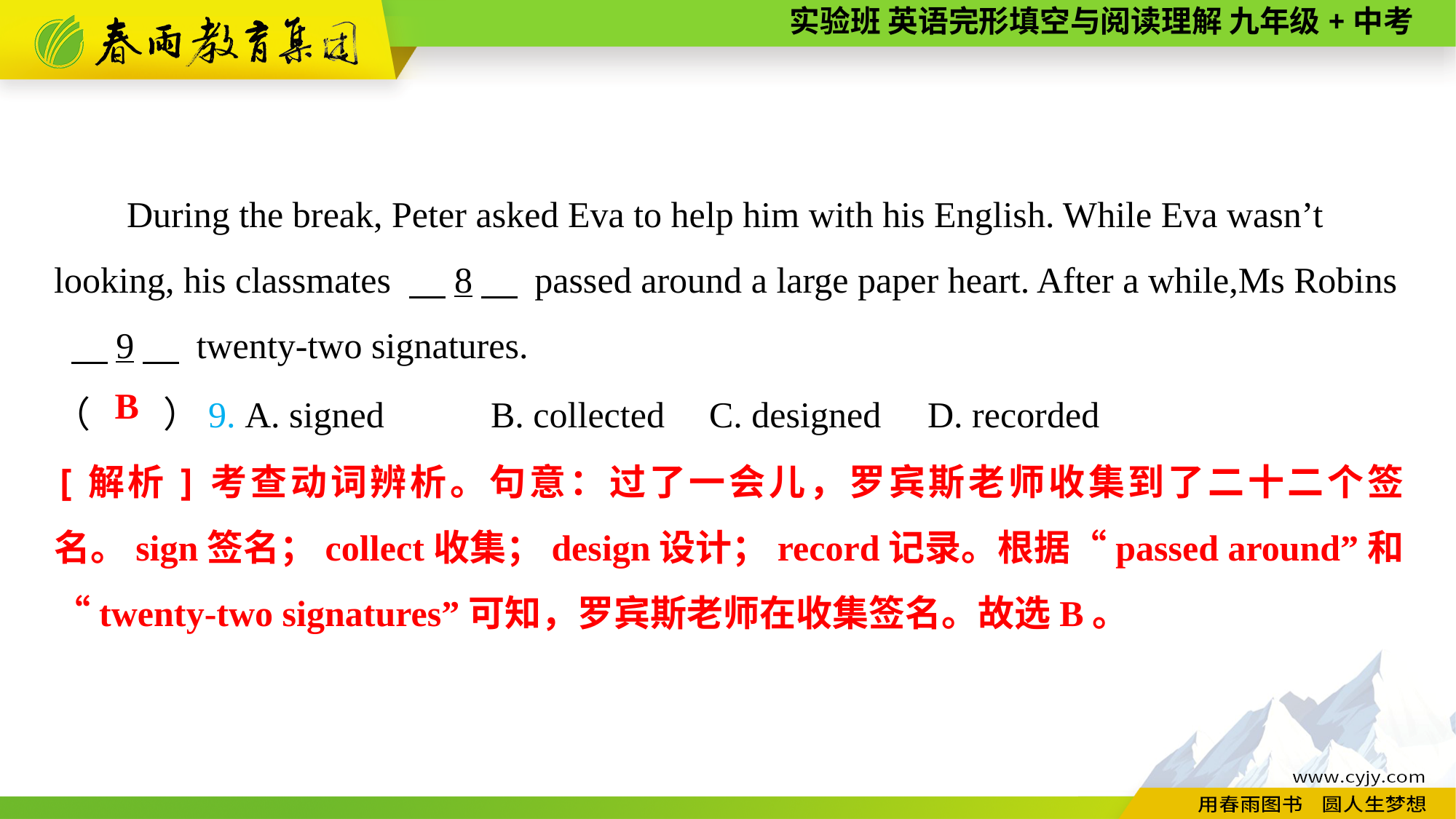

During the break, Peter asked Eva to help him with his English. While Eva wasn’t looking, his classmates 　8　 passed around a large paper heart. After a while,Ms Robins
 　9　 twenty-two signatures.
（　　）9. A. signed	B. collected	C. designed	D. recorded
B
[解析]考查动词辨析。句意：过了一会儿，罗宾斯老师收集到了二十二个签名。sign签名；collect收集；design设计；record记录。根据“passed around”和“twenty-two signatures”可知，罗宾斯老师在收集签名。故选B。